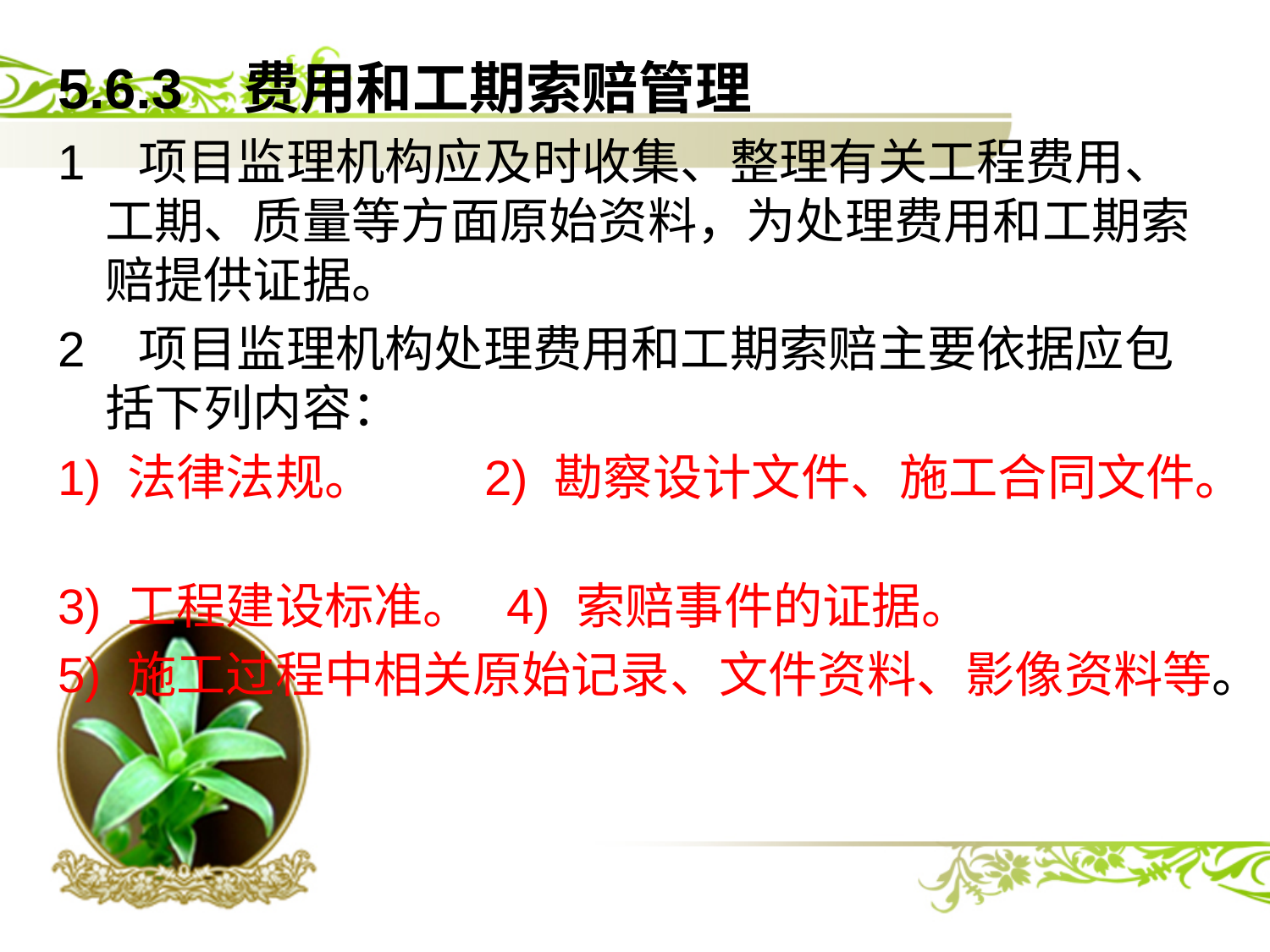

5.6.3   费用和工期索赔管理
1   项目监理机构应及时收集、整理有关工程费用、工期、质量等方面原始资料，为处理费用和工期索赔提供证据。
2   项目监理机构处理费用和工期索赔主要依据应包括下列内容：
1) 法律法规。         2) 勘察设计文件、施工合同文件。
3) 工程建设标准。  4) 索赔事件的证据。
5) 施工过程中相关原始记录、文件资料、影像资料等。